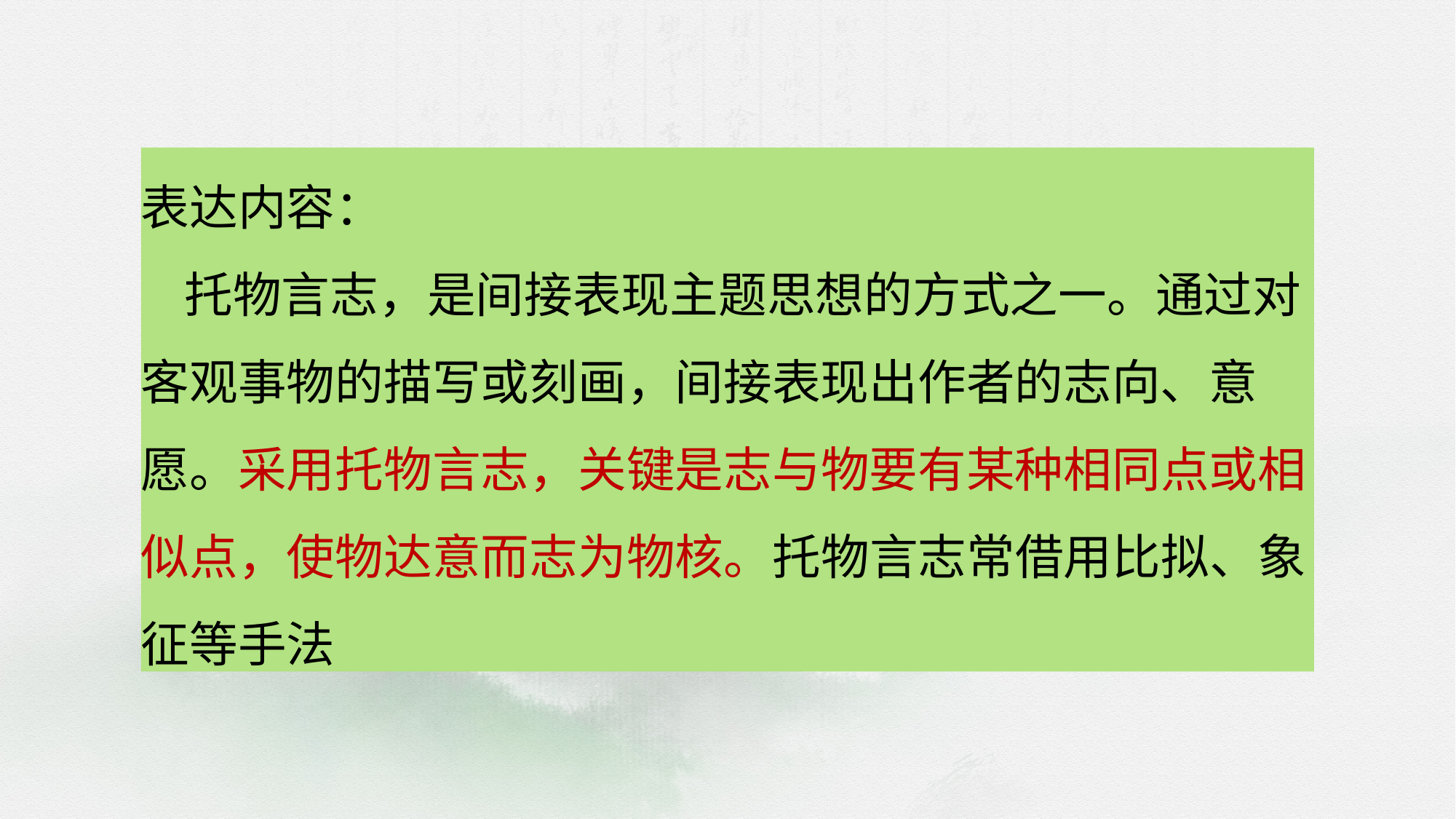

表达内容：
    托物言志，是间接表现主题思想的方式之一。通过对客观事物的描写或刻画，间接表现出作者的志向、意愿。采用托物言志，关键是志与物要有某种相同点或相似点，使物达意而志为物核。托物言志常借用比拟、象征等手法